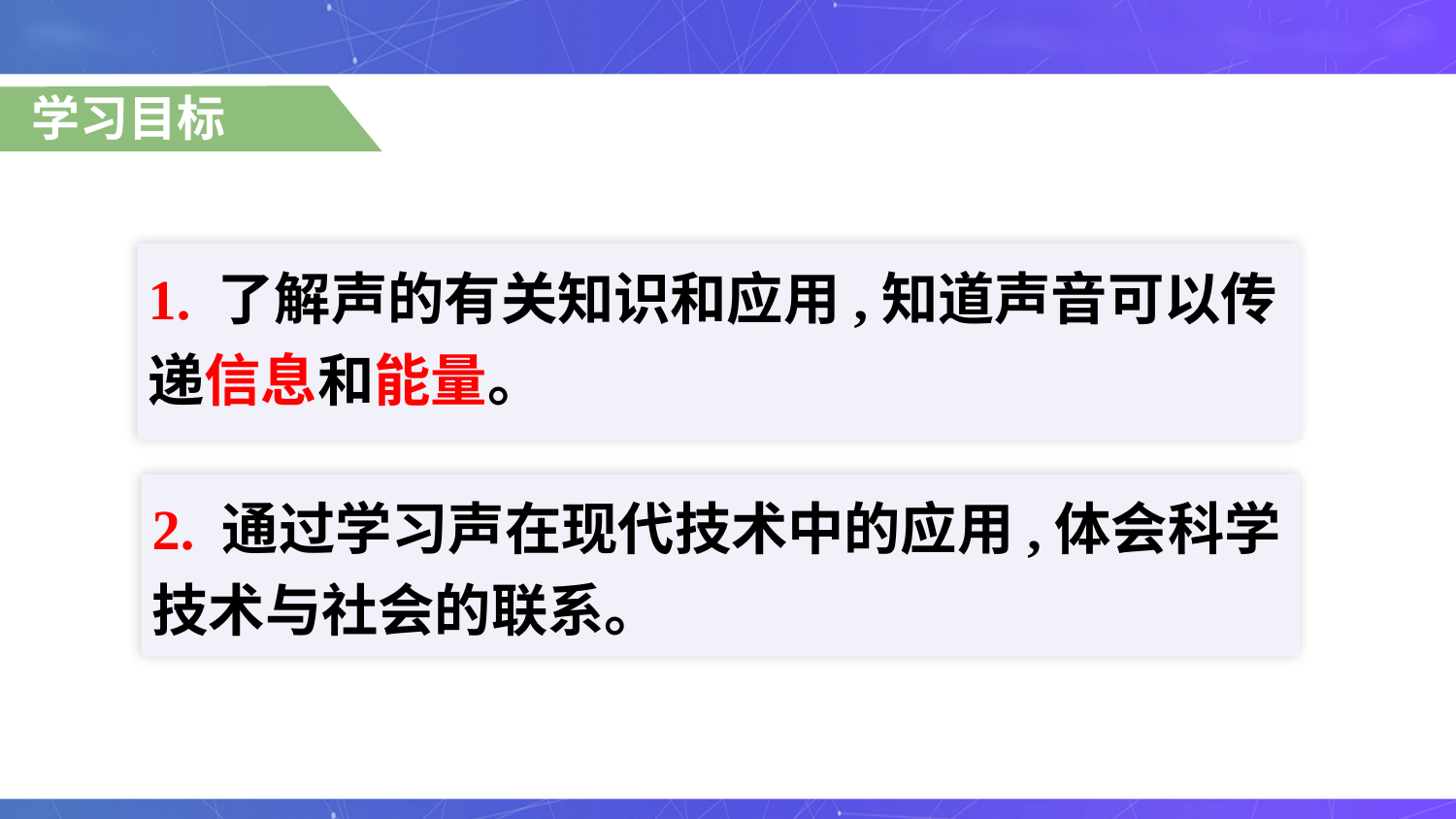

学习目标

1. 了解声的有关知识和应用,知道声音可以传递信息和能量。
2. 通过学习声在现代技术中的应用,体会科学技术与社会的联系。